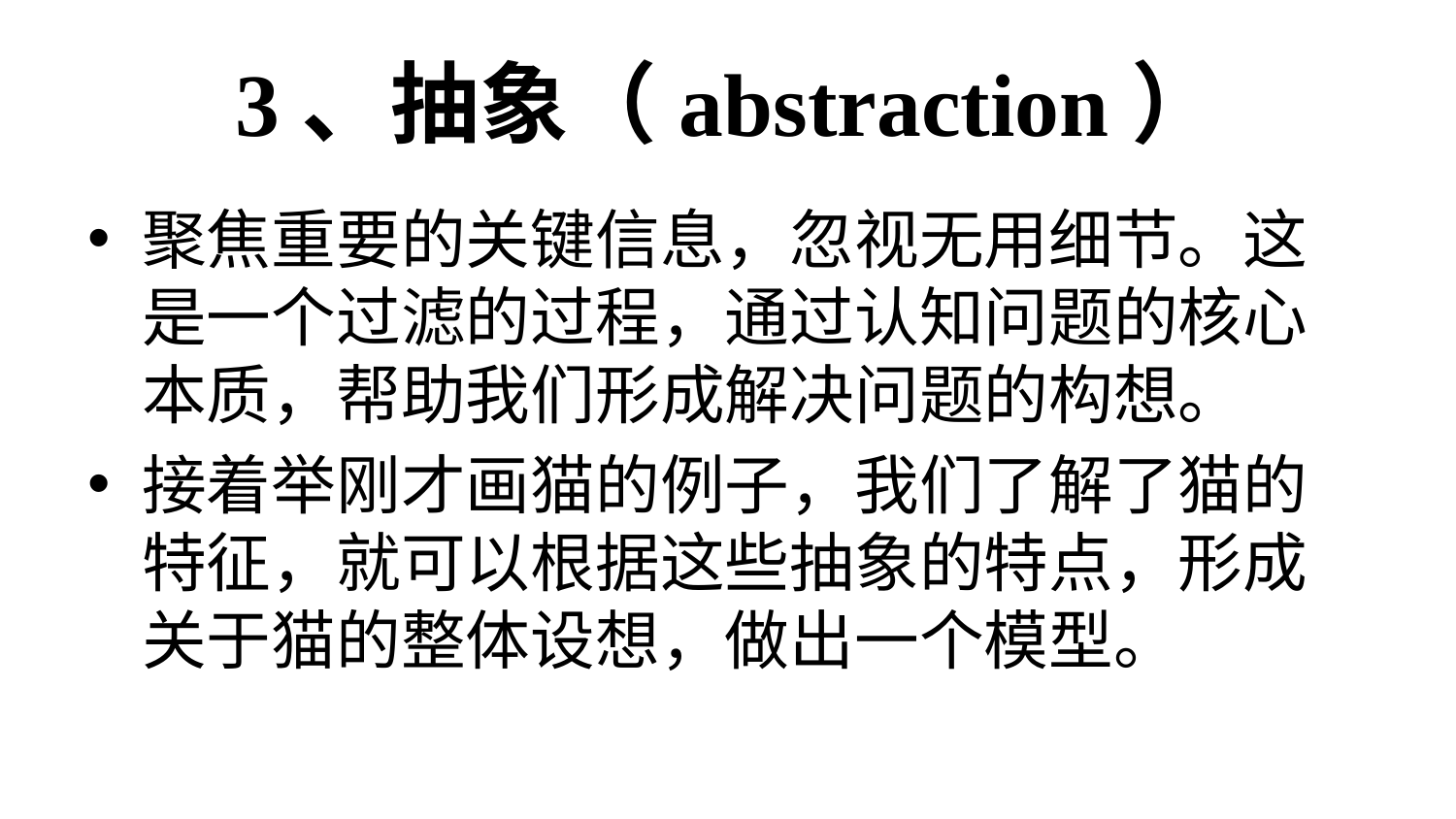

# 3、抽象（abstraction）
聚焦重要的关键信息，忽视无用细节。这是一个过滤的过程，通过认知问题的核心本质，帮助我们形成解决问题的构想。
接着举刚才画猫的例子，我们了解了猫的特征，就可以根据这些抽象的特点，形成关于猫的整体设想，做出一个模型。